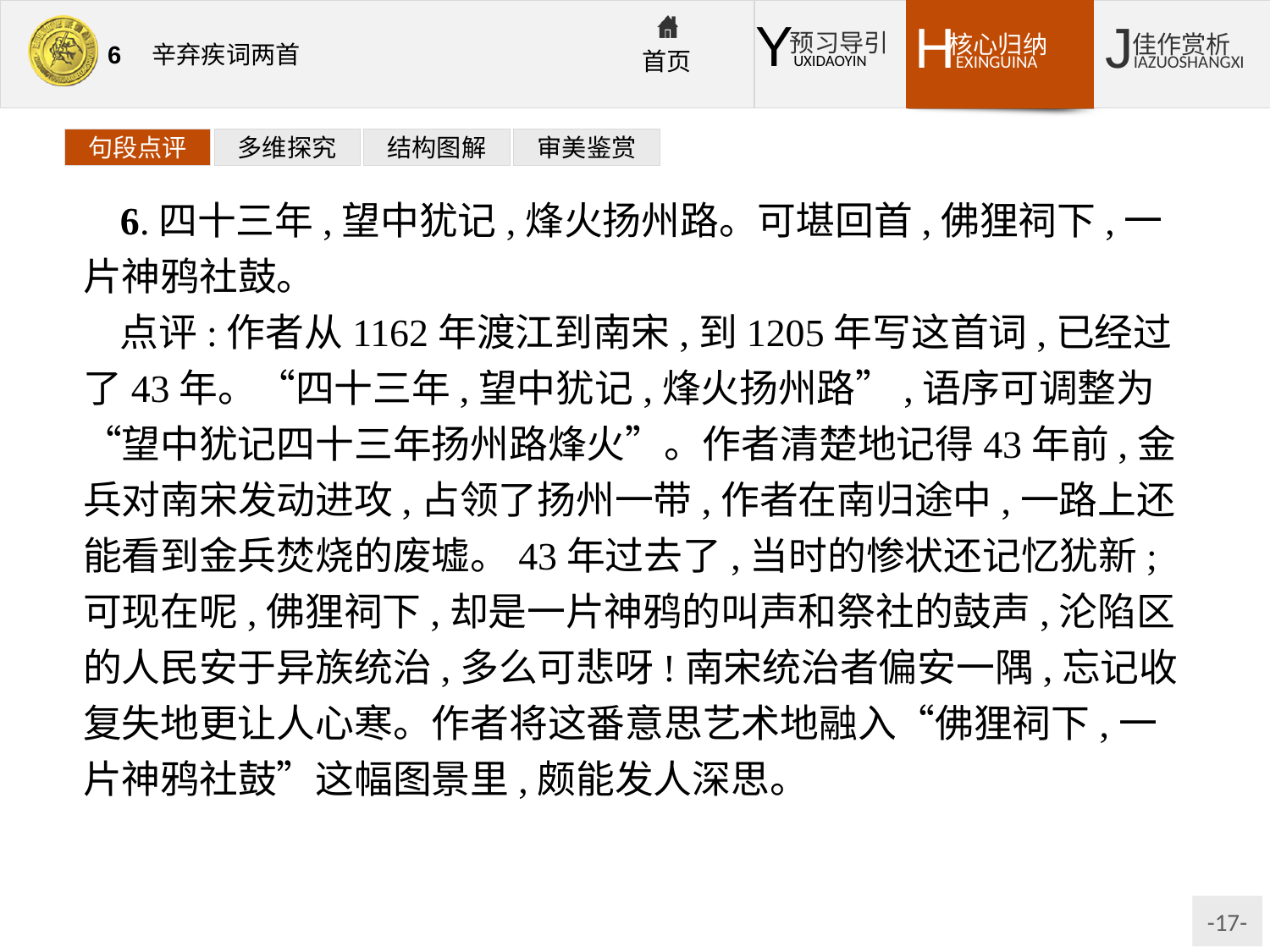

句段点评
多维探究
结构图解
审美鉴赏
6.四十三年,望中犹记,烽火扬州路。可堪回首,佛狸祠下,一片神鸦社鼓。
点评:作者从1162年渡江到南宋,到1205年写这首词,已经过了43年。“四十三年,望中犹记,烽火扬州路”,语序可调整为“望中犹记四十三年扬州路烽火”。作者清楚地记得43年前,金兵对南宋发动进攻,占领了扬州一带,作者在南归途中,一路上还能看到金兵焚烧的废墟。43年过去了,当时的惨状还记忆犹新;可现在呢,佛狸祠下,却是一片神鸦的叫声和祭社的鼓声,沦陷区的人民安于异族统治,多么可悲呀!南宋统治者偏安一隅,忘记收复失地更让人心寒。作者将这番意思艺术地融入“佛狸祠下,一片神鸦社鼓”这幅图景里,颇能发人深思。